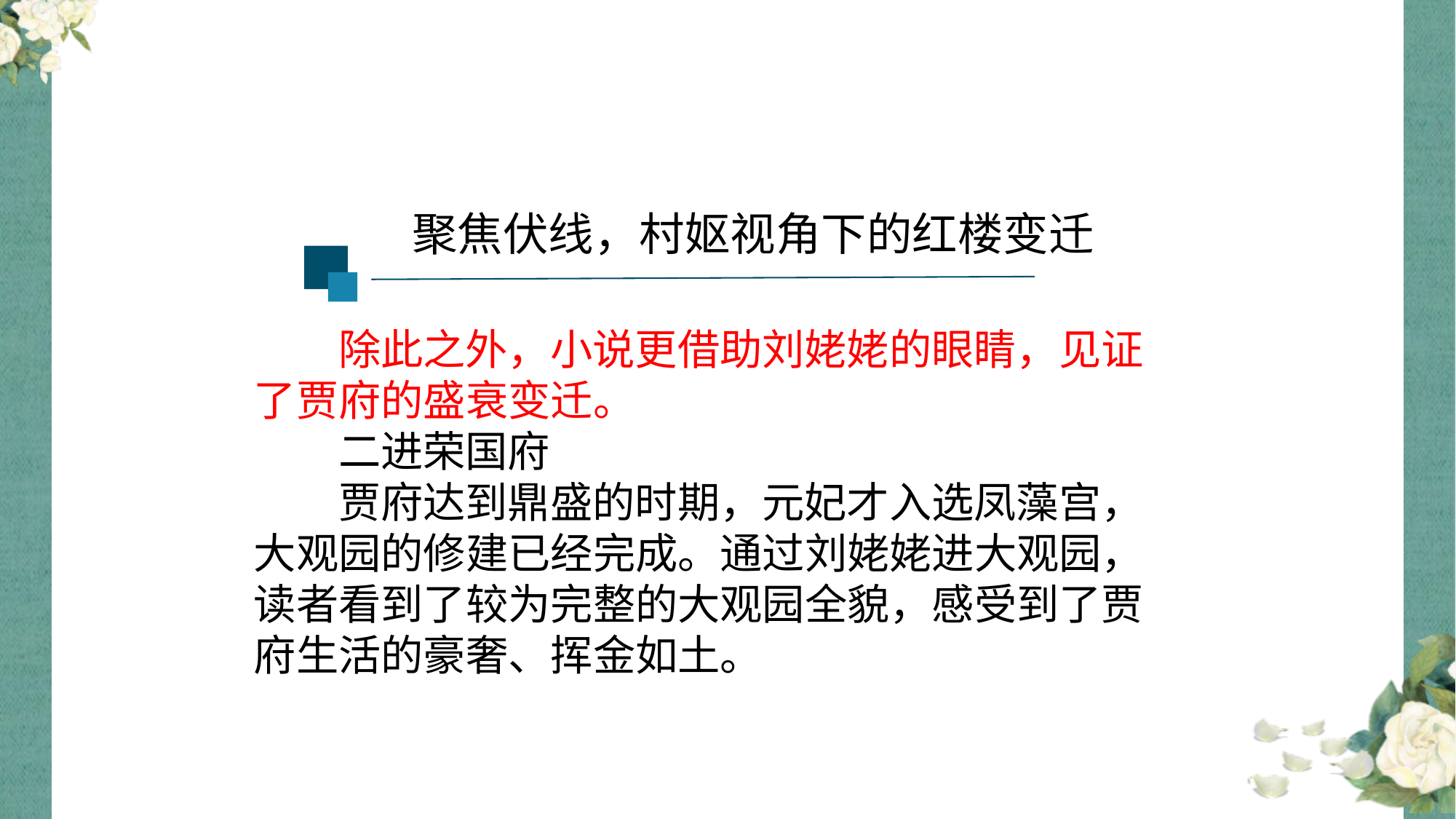

聚焦伏线，村妪视角下的红楼变迁

    除此之外，小说更借助刘姥姥的眼睛，见证了贾府的盛衰变迁。
    二进荣国府
    贾府达到鼎盛的时期，元妃才入选凤藻宫，大观园的修建已经完成。通过刘姥姥进大观园，读者看到了较为完整的大观园全貌，感受到了贾府生活的豪奢、挥金如土。